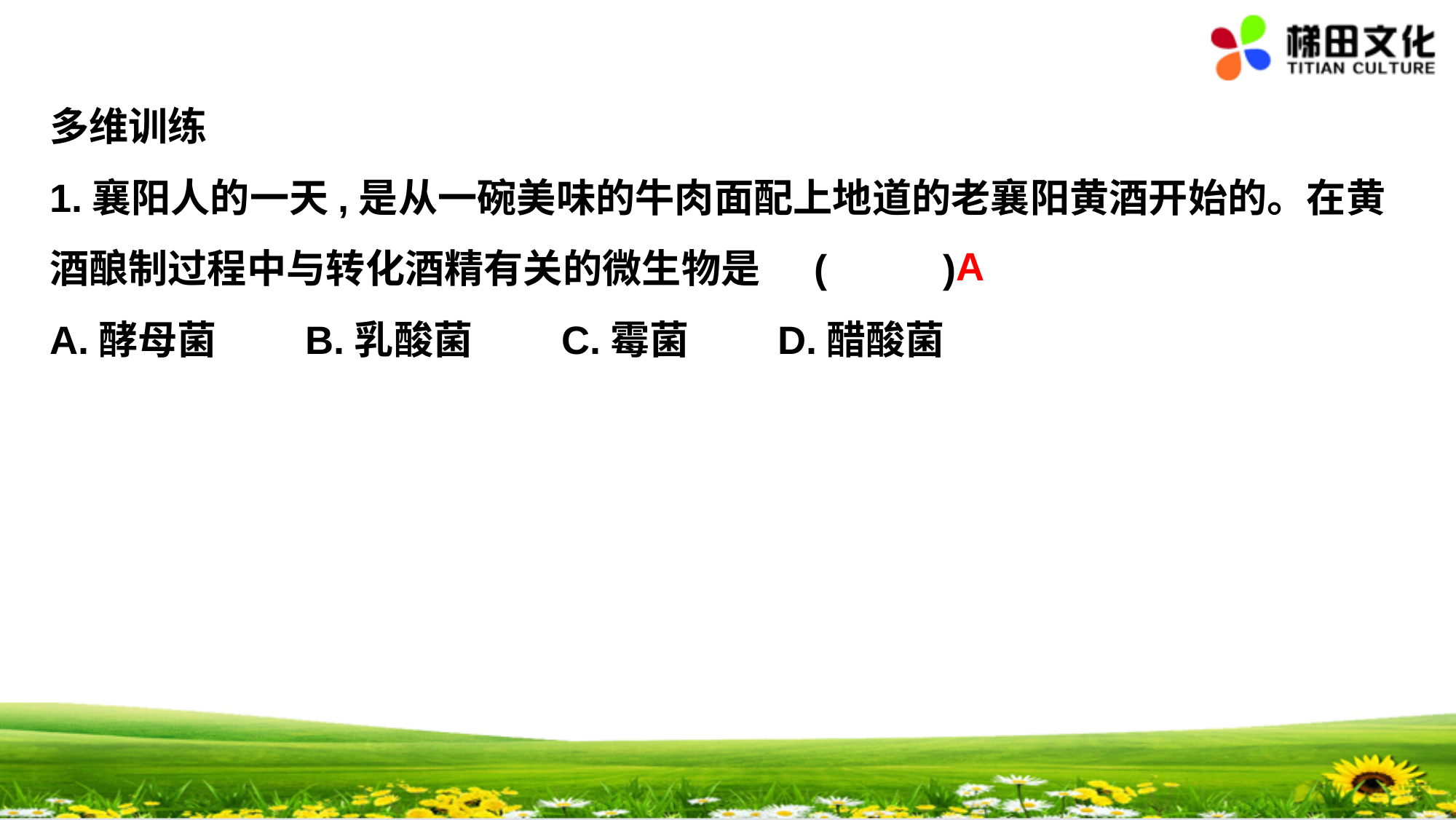

多维训练
1.襄阳人的一天,是从一碗美味的牛肉面配上地道的老襄阳黄酒开始的。在黄
酒酿制过程中与转化酒精有关的微生物是	(　  　)
A.酵母菌　　B.乳酸菌　　C.霉菌　　D.醋酸菌
A